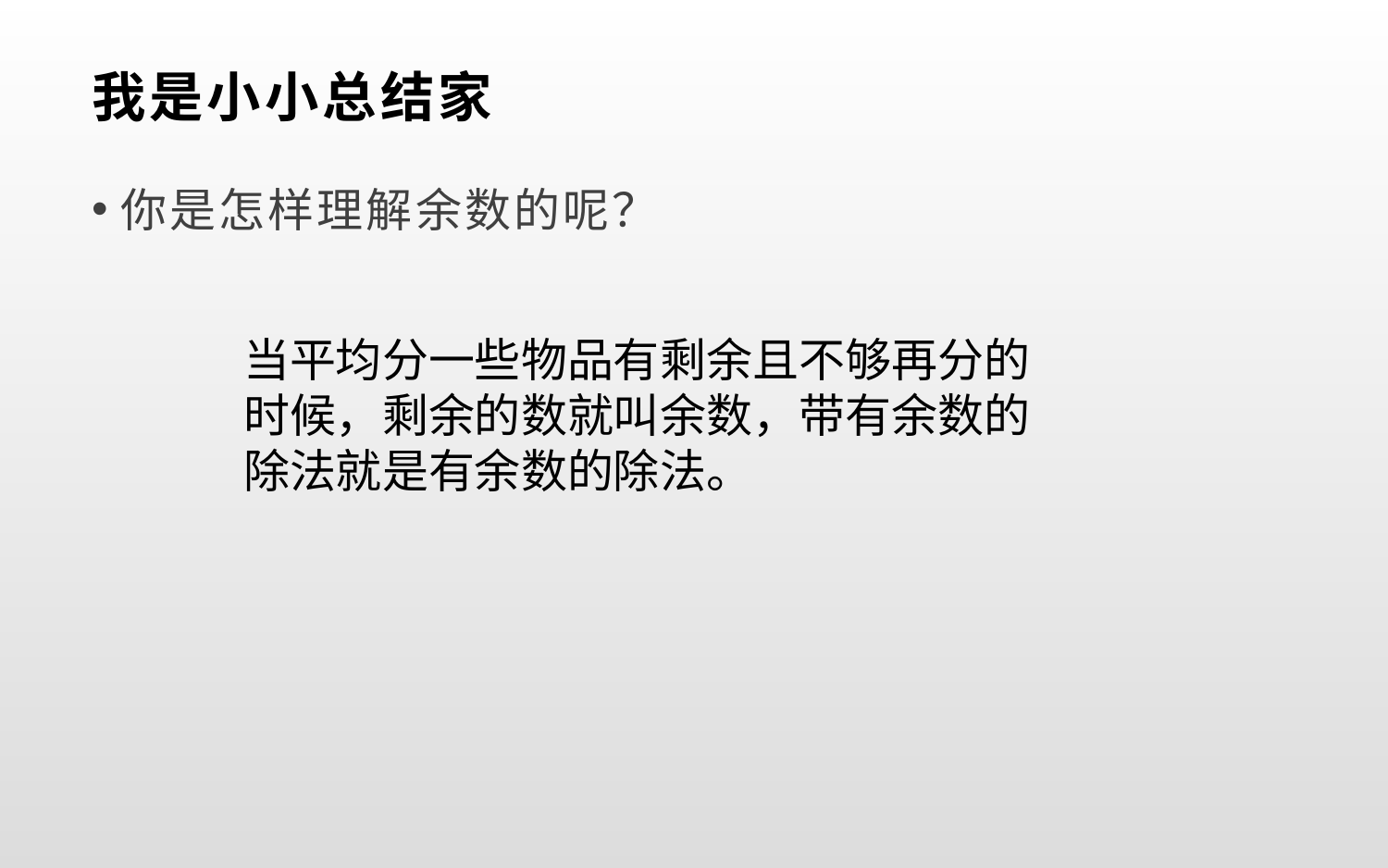

# 我是小小总结家
你是怎样理解余数的呢？

当平均分一些物品有剩余且不够再分的时候，剩余的数就叫余数，带有余数的除法就是有余数的除法。